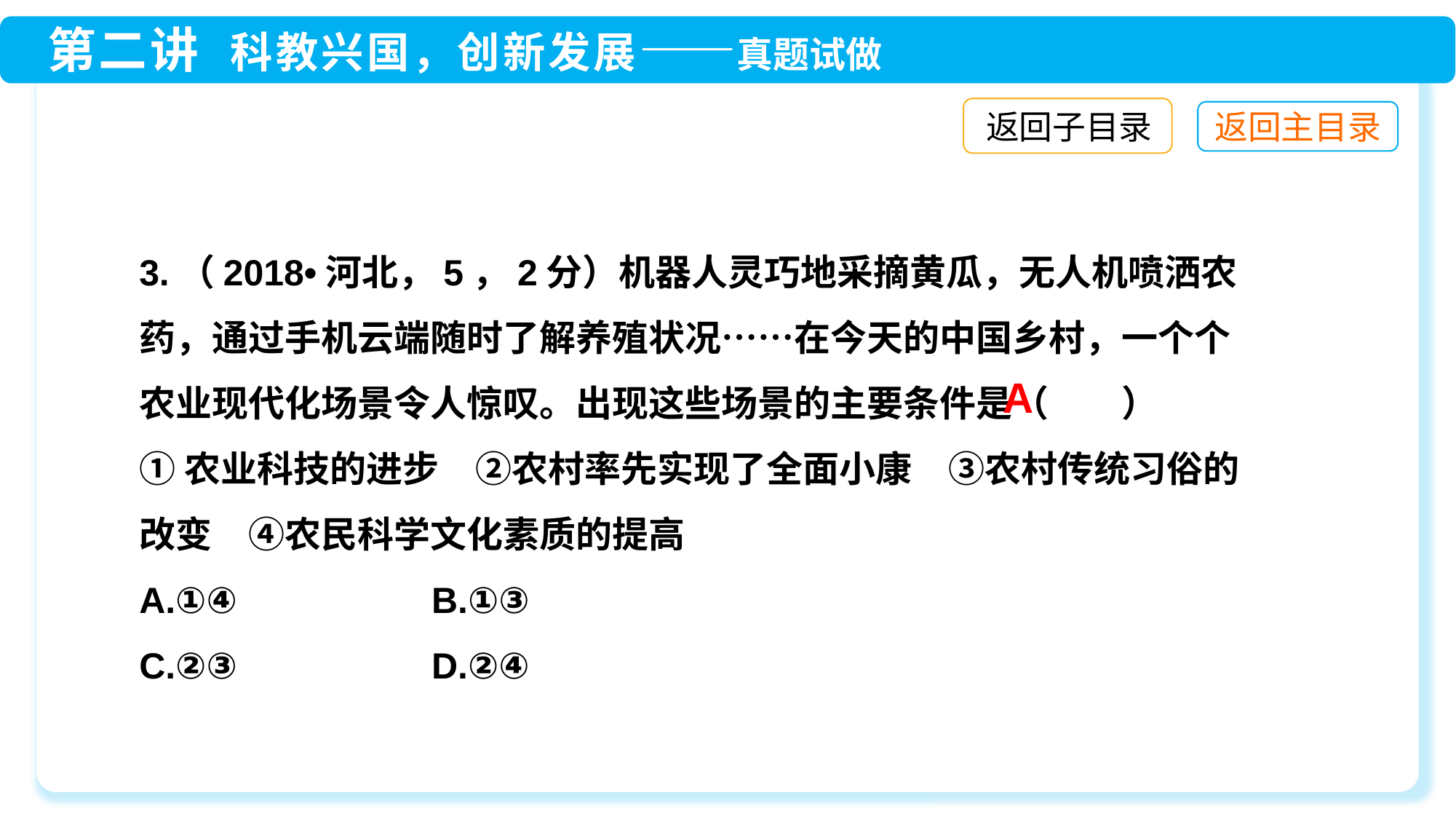

返回子目录

3.（2018•河北，5，2分）机器人灵巧地采摘黄瓜，无人机喷洒农药，通过手机云端随时了解养殖状况……在今天的中国乡村，一个个农业现代化场景令人惊叹。出现这些场景的主要条件是（　　）
①农业科技的进步　②农村率先实现了全面小康　③农村传统习俗的改变　④农民科学文化素质的提高
A.①④　　	        B.①③
C.②③　　	        D.②④
A